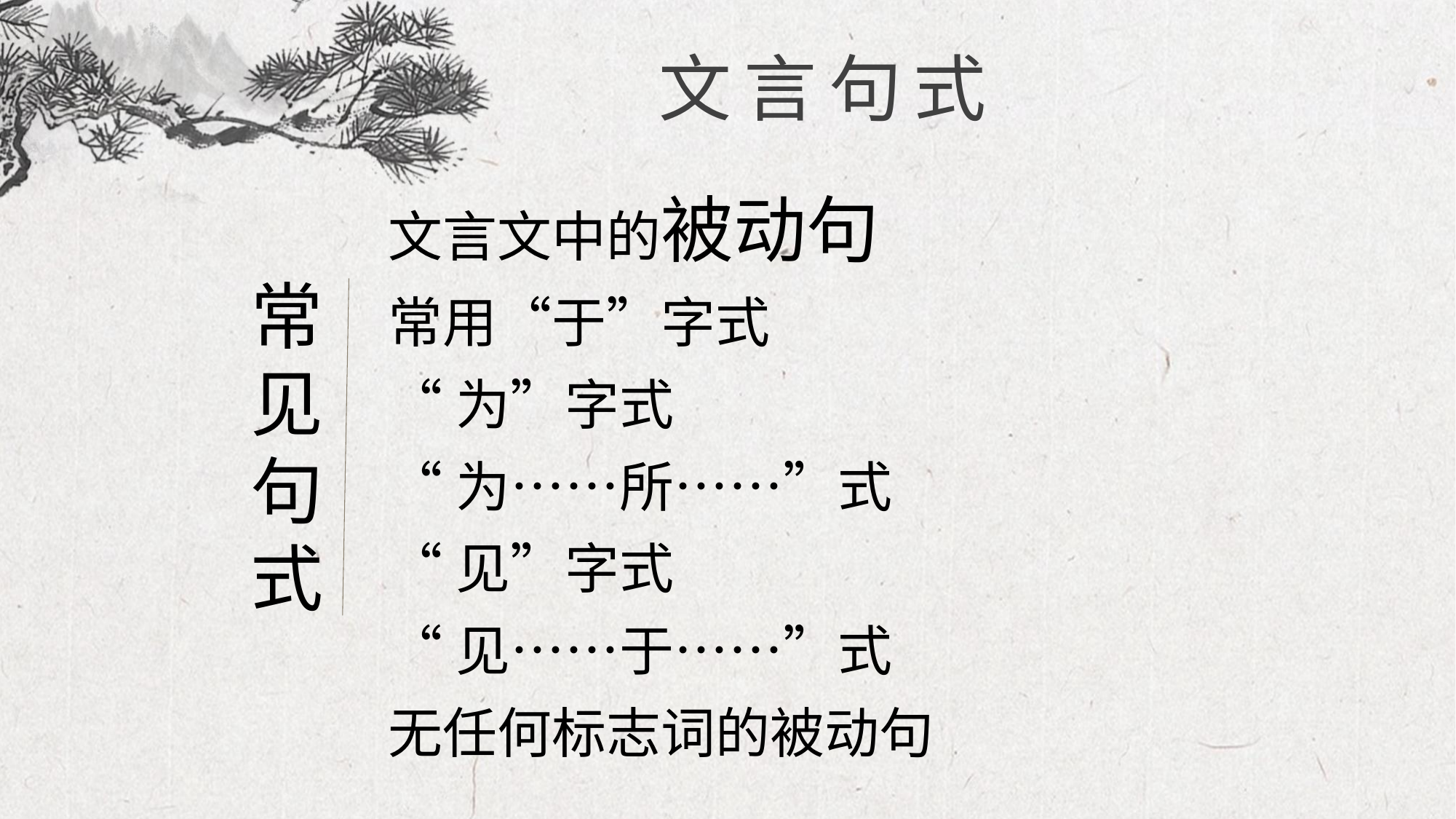

文言句式
文言文中的被动句
常用“于”字式
“为”字式
“为……所……”式
“见”字式
“见……于……”式
无任何标志词的被动句
常见句式